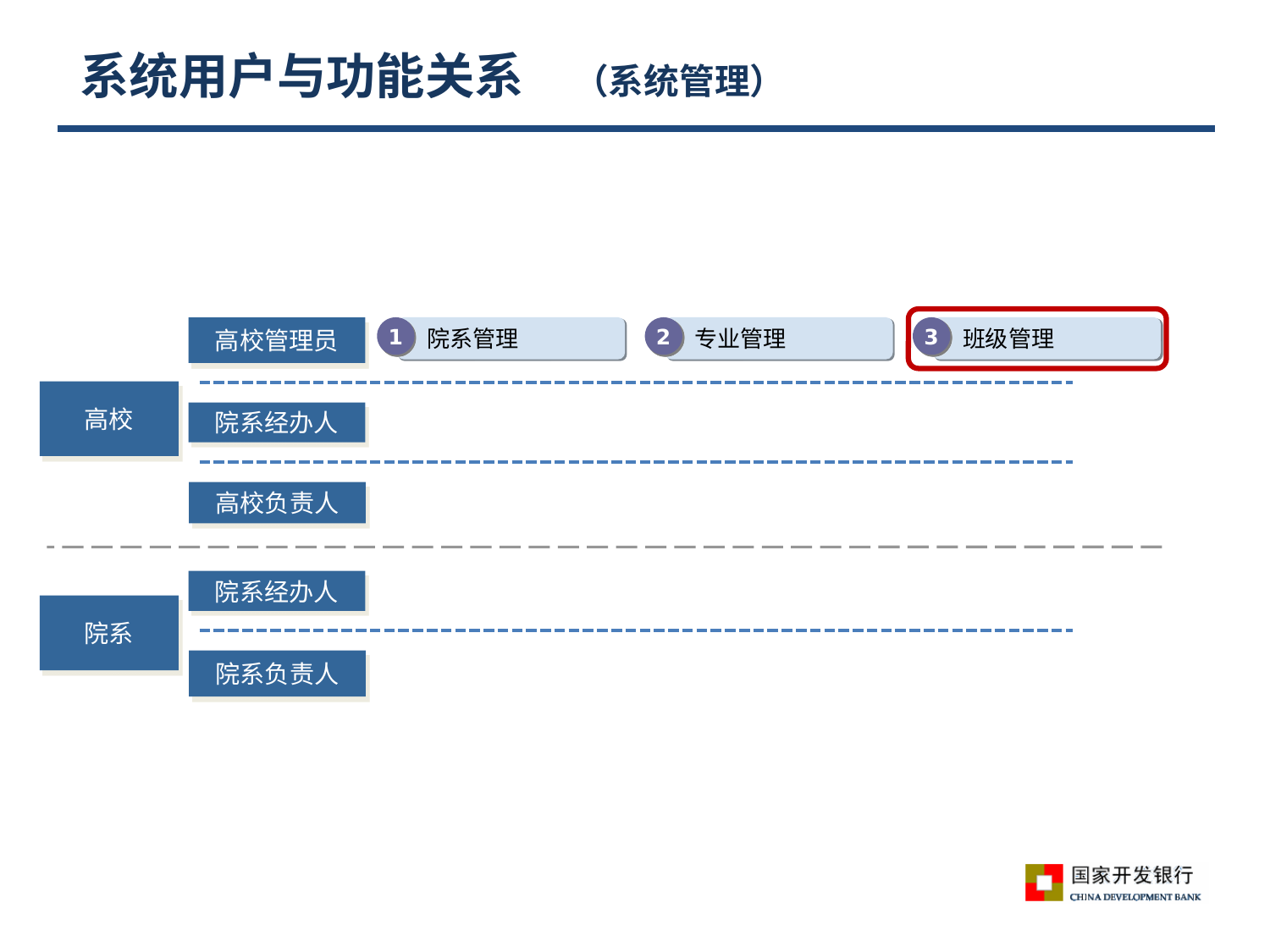

# 系统用户与功能关系　（系统管理）

高校管理员
1
  院系管理
2
  专业管理
3
  班级管理
高校
院系经办人
高校负责人

院系经办人
院系
院系负责人